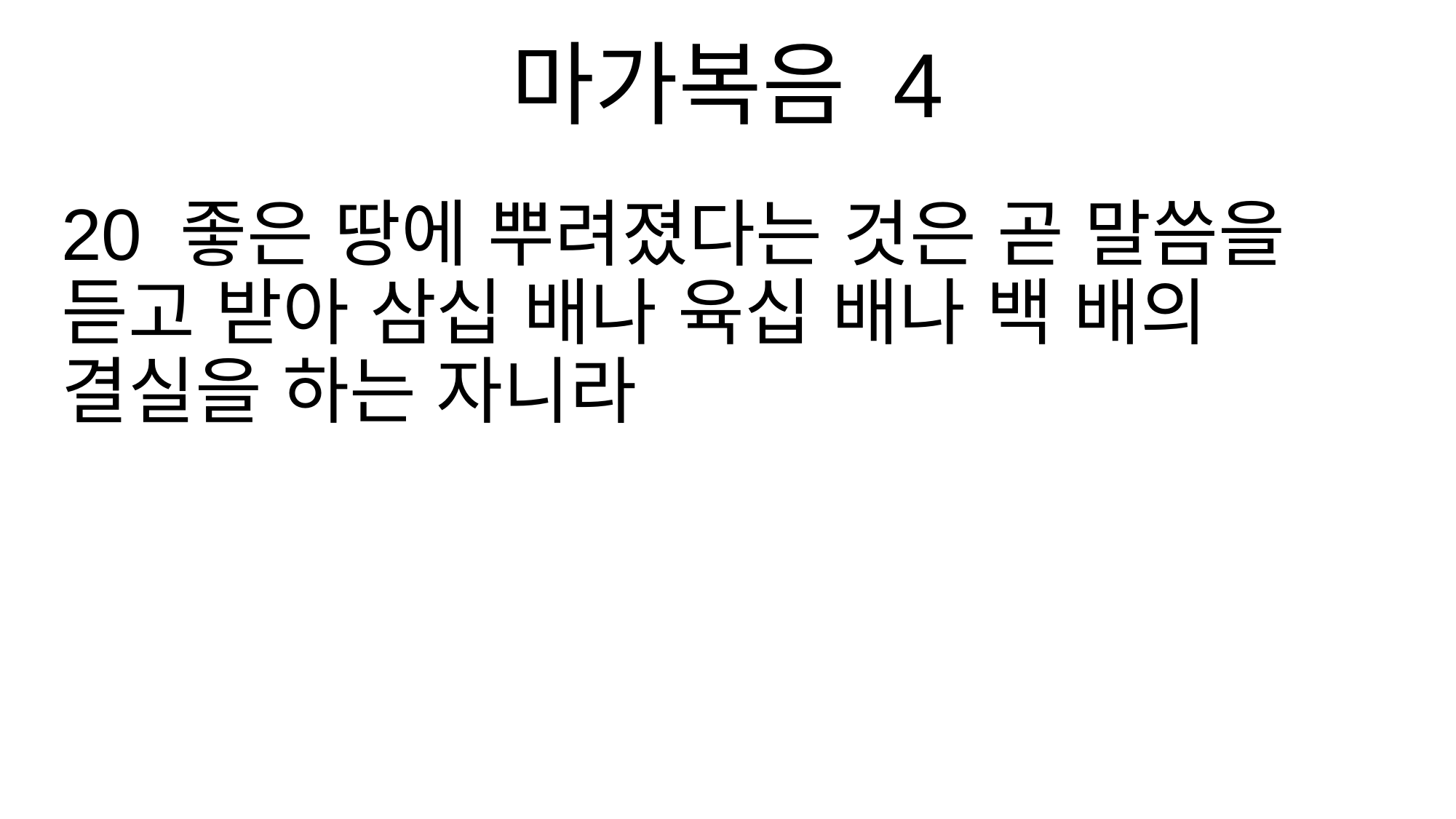

마가복음 4
20 좋은 땅에 뿌려졌다는 것은 곧 말씀을 듣고 받아 삼십 배나 육십 배나 백 배의 결실을 하는 자니라